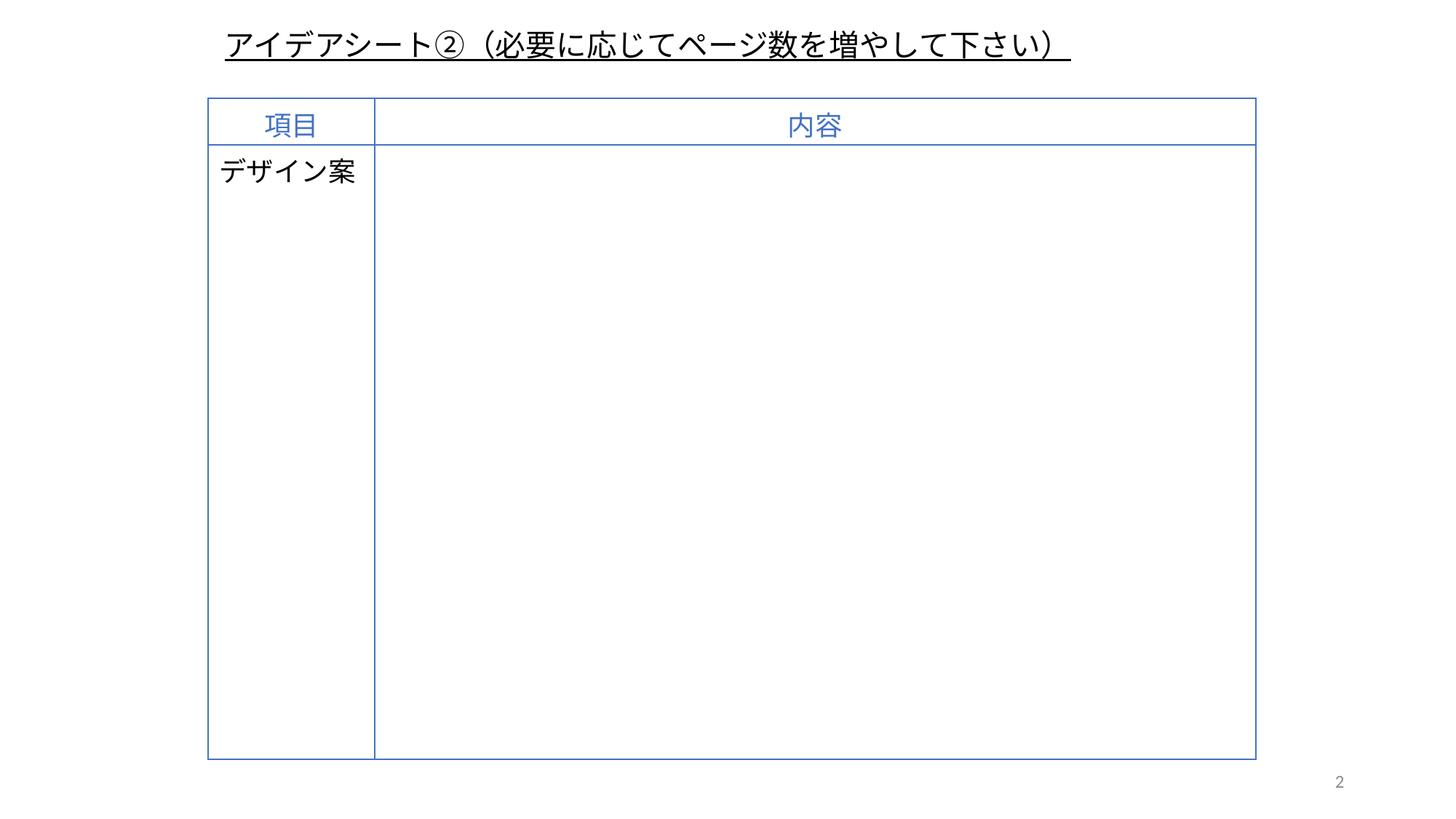

アイデアシート②（必要に応じてページ数を増やして下さい）
| 項目 | 内容 |
| --- | --- |
| デザイン案 |  |
2